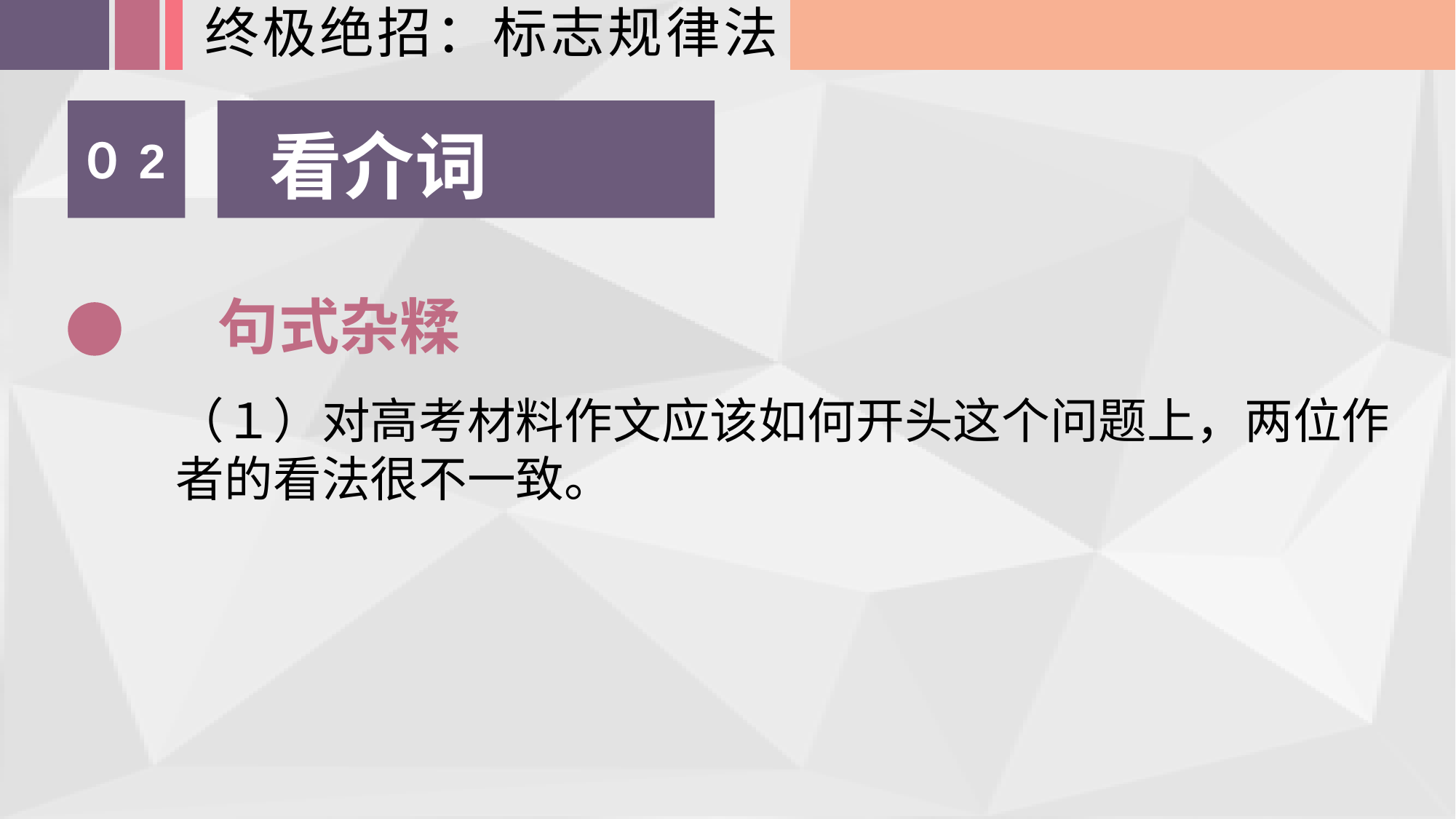

终极绝招：标志规律法

看介词
０2
  句式杂糅

（１）对高考材料作文应该如何开头这个问题上，两位作者的看法很不一致。